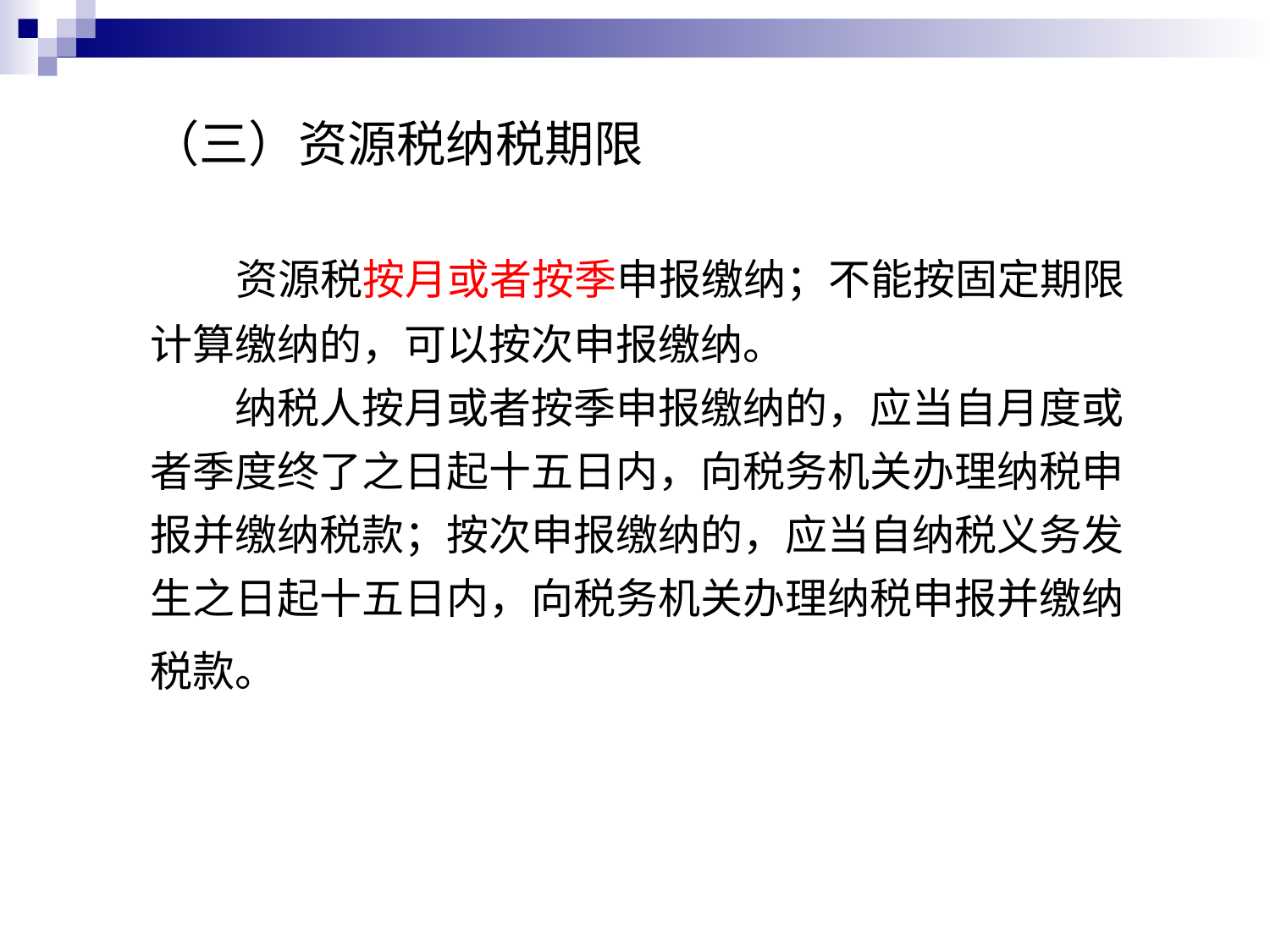

（三）资源税纳税期限

       资源税按月或者按季申报缴纳；不能按固定期限计算缴纳的，可以按次申报缴纳。
　　纳税人按月或者按季申报缴纳的，应当自月度或者季度终了之日起十五日内，向税务机关办理纳税申报并缴纳税款；按次申报缴纳的，应当自纳税义务发生之日起十五日内，向税务机关办理纳税申报并缴纳税款。